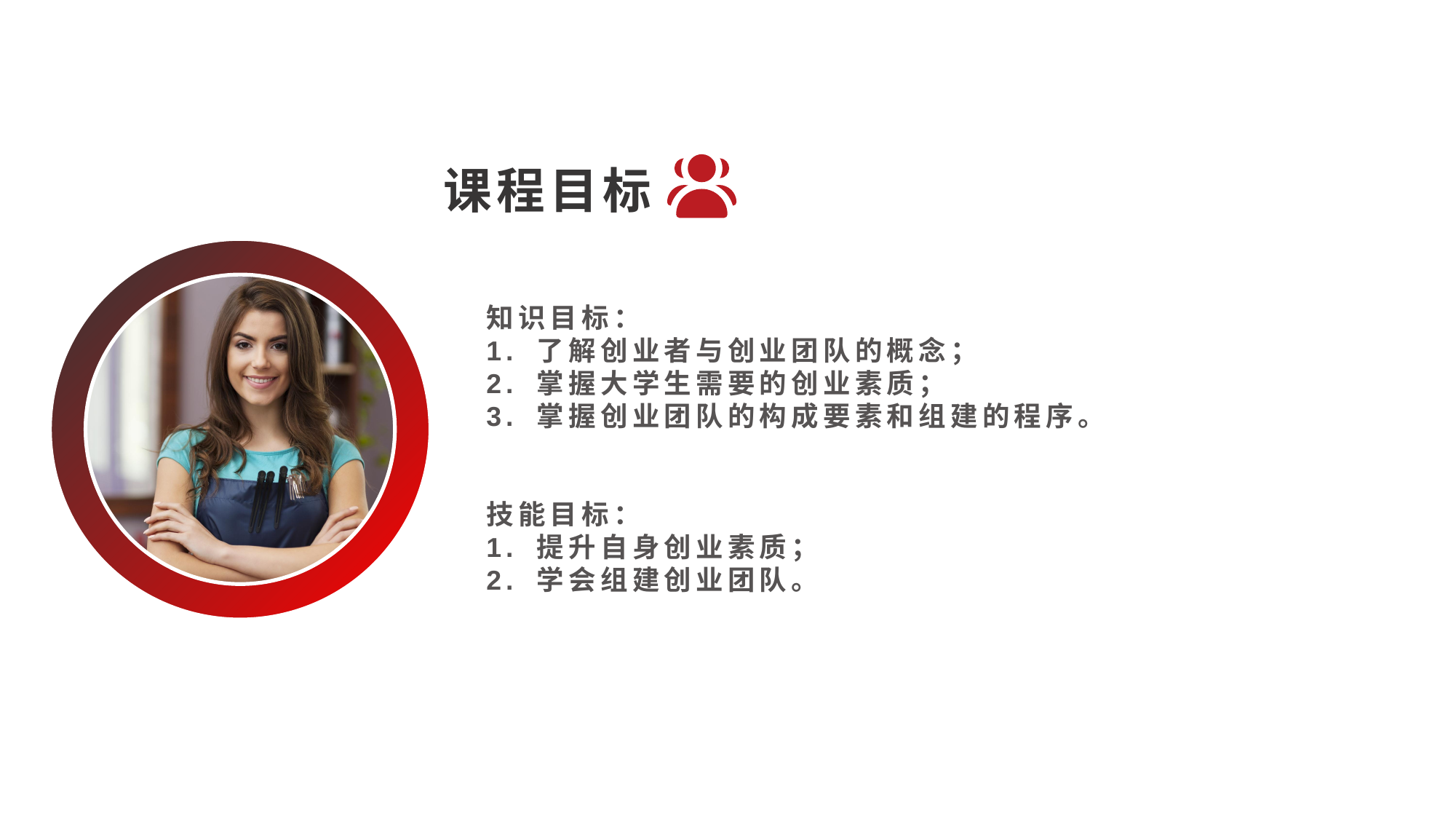

课程目标

知识目标：
1. 了解创业者与创业团队的概念；
2. 掌握大学生需要的创业素质；
3. 掌握创业团队的构成要素和组建的程序。

技能目标：
1. 提升自身创业素质；
2. 学会组建创业团队。